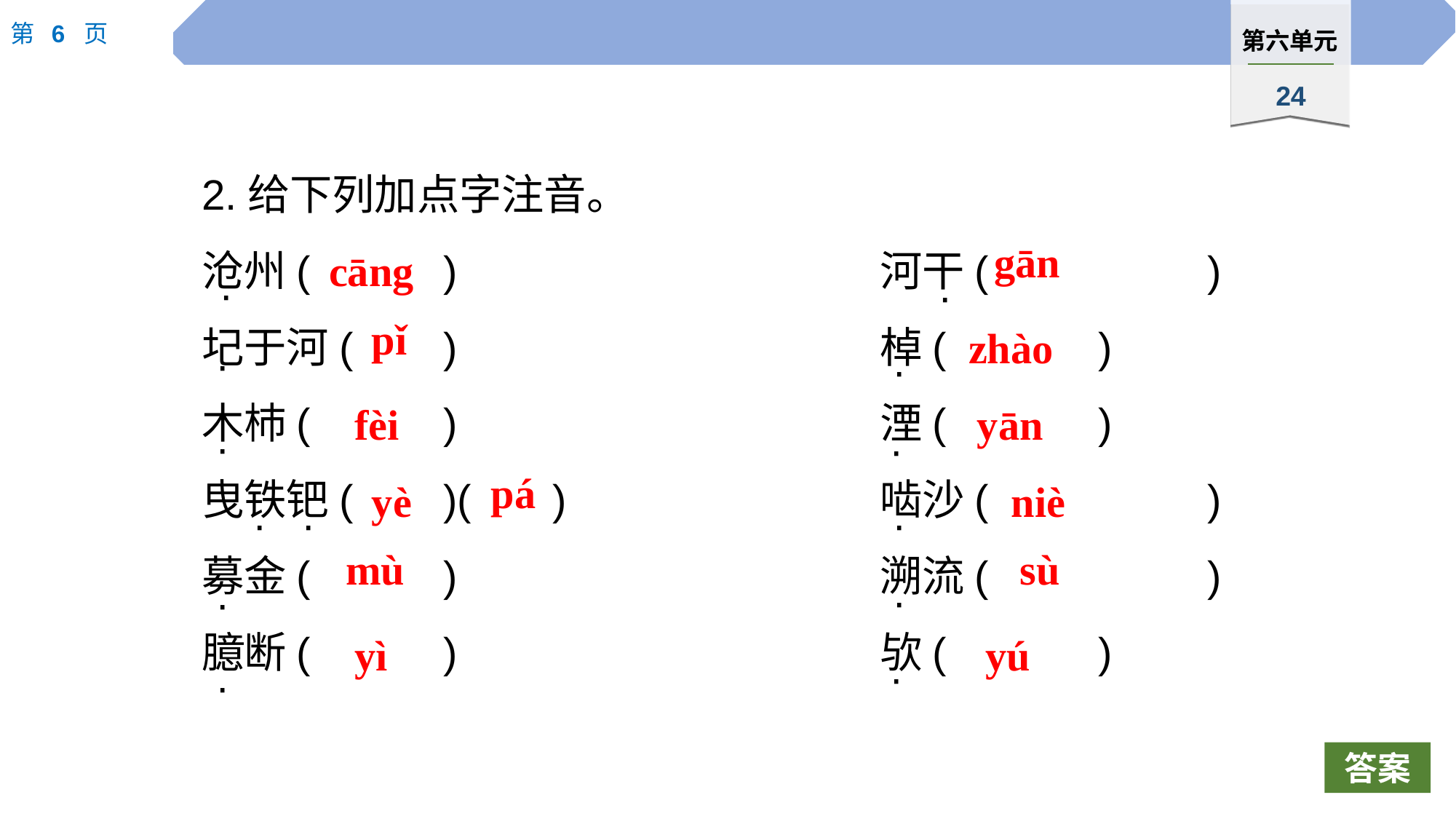

2.给下列加点字注音。
沧州(		)				河干(		)
圮于河(	)				棹(		)
木杮(		) 				湮(		)
曳铁钯(	)(	)			啮沙(		)
募金(		)				溯流(		)
臆断(		)				欤(		)
gān
cāng
·
·
pǐ
zhào
·
·
fèi
yān
·
·
pá
yè
niè
·
·
·
mù
sù
·
·
yì
yú
·
·
答案